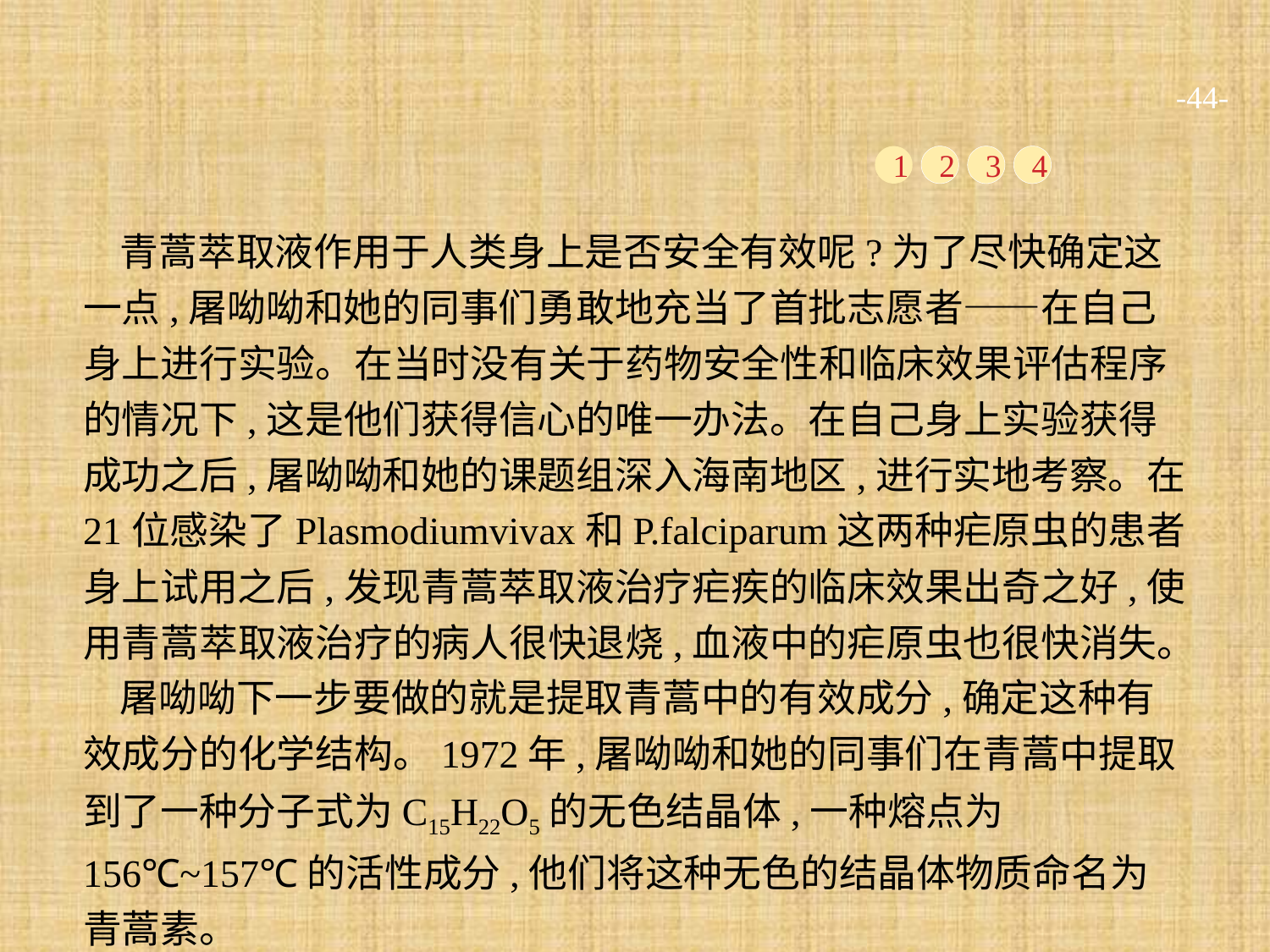

-44-
1
2
3
4
青蒿萃取液作用于人类身上是否安全有效呢?为了尽快确定这一点,屠呦呦和她的同事们勇敢地充当了首批志愿者——在自己身上进行实验。在当时没有关于药物安全性和临床效果评估程序的情况下,这是他们获得信心的唯一办法。在自己身上实验获得成功之后,屠呦呦和她的课题组深入海南地区,进行实地考察。在21位感染了Plasmodiumvivax和P.falciparum这两种疟原虫的患者身上试用之后,发现青蒿萃取液治疗疟疾的临床效果出奇之好,使用青蒿萃取液治疗的病人很快退烧,血液中的疟原虫也很快消失。
屠呦呦下一步要做的就是提取青蒿中的有效成分,确定这种有效成分的化学结构。1972年,屠呦呦和她的同事们在青蒿中提取到了一种分子式为C15H22O5的无色结晶体,一种熔点为156℃~157℃的活性成分,他们将这种无色的结晶体物质命名为青蒿素。